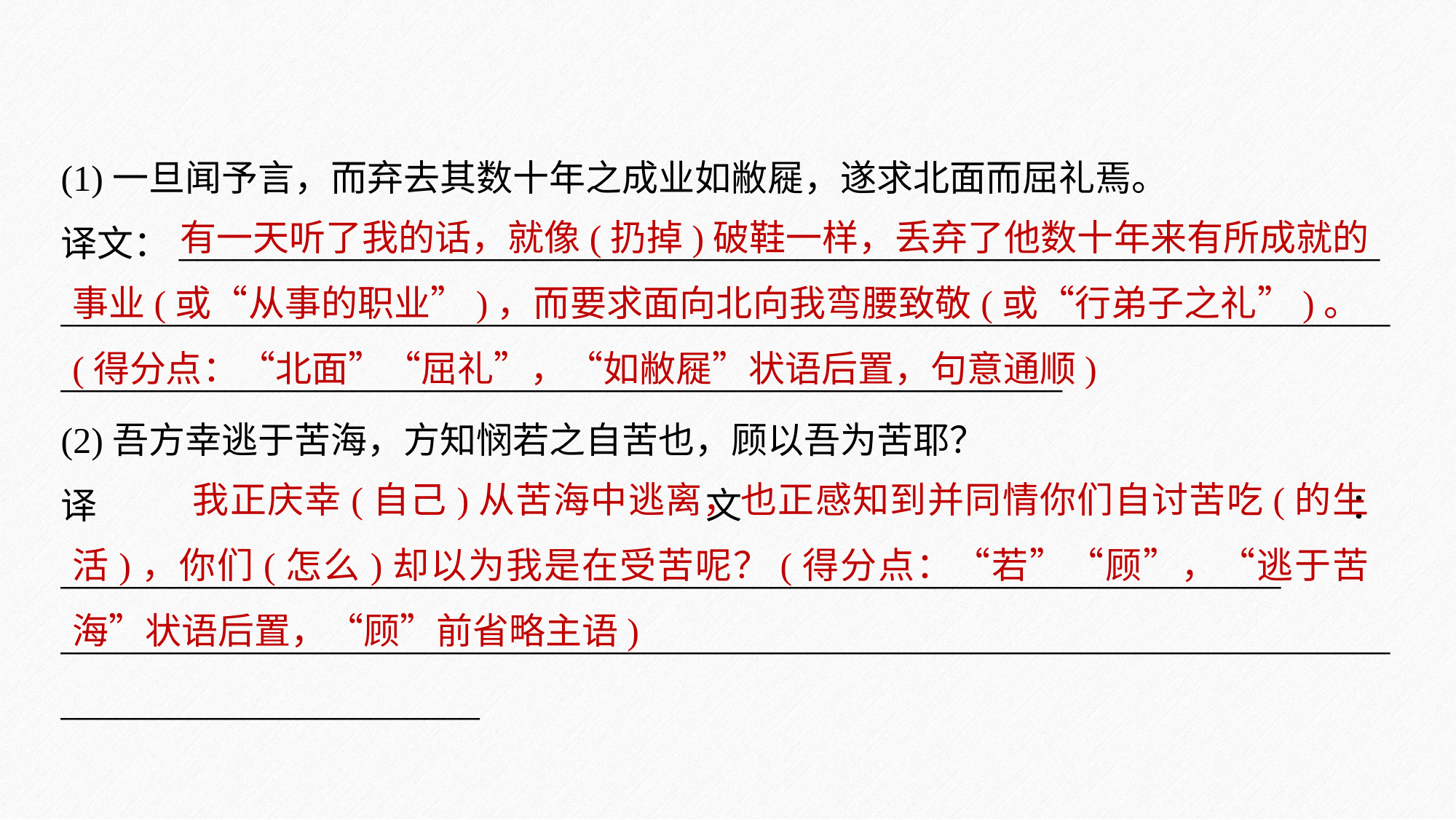

(1)一旦闻予言，而弃去其数十年之成业如敝屣，遂求北面而屈礼焉。
译文：__________________________________________________________________
________________________________________________________________________________________________________________________________
(2)吾方幸逃于苦海，方知悯若之自苦也，顾以吾为苦耶？
译文：___________________________________________________________________
________________________________________________________________________________________________
            有一天听了我的话，就像(扔掉)破鞋一样，丢弃了他数十年来有所成就的事业(或“从事的职业”)，而要求面向北向我弯腰致敬(或“行弟子之礼”)。(得分点：“北面”“屈礼”，“如敝屣”状语后置，句意通顺)

            我正庆幸(自己)从苦海中逃离，也正感知到并同情你们自讨苦吃(的生活)，你们(怎么)却以为我是在受苦呢？(得分点：“若”“顾”，“逃于苦海”状语后置，“顾”前省略主语)